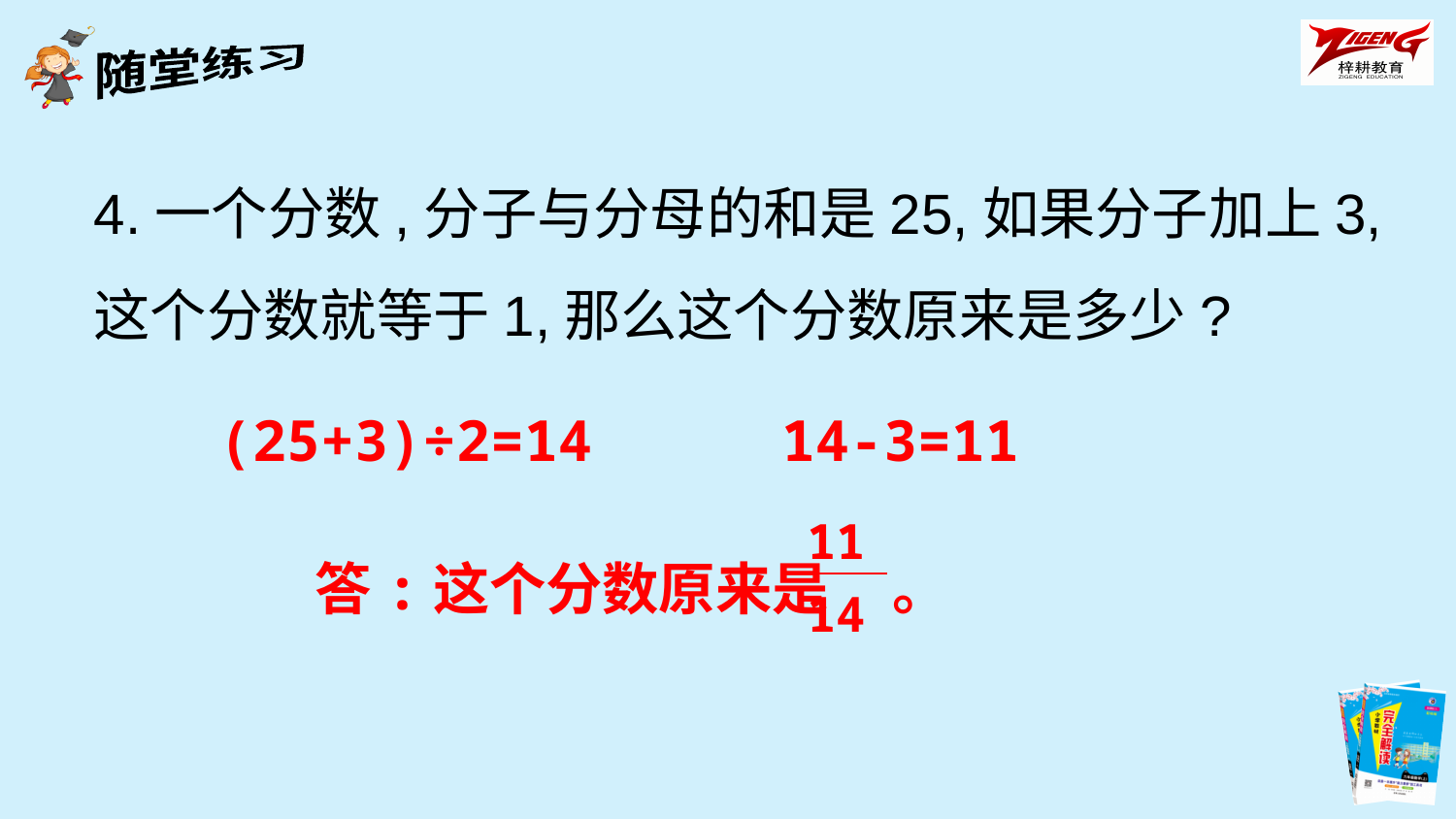

4.一个分数,分子与分母的和是25,如果分子加上3,这个分数就等于1,那么这个分数原来是多少?
(25+3)÷2=14
14-3=11
| 11 |
| --- |
| 14 |
答:这个分数原来是     。